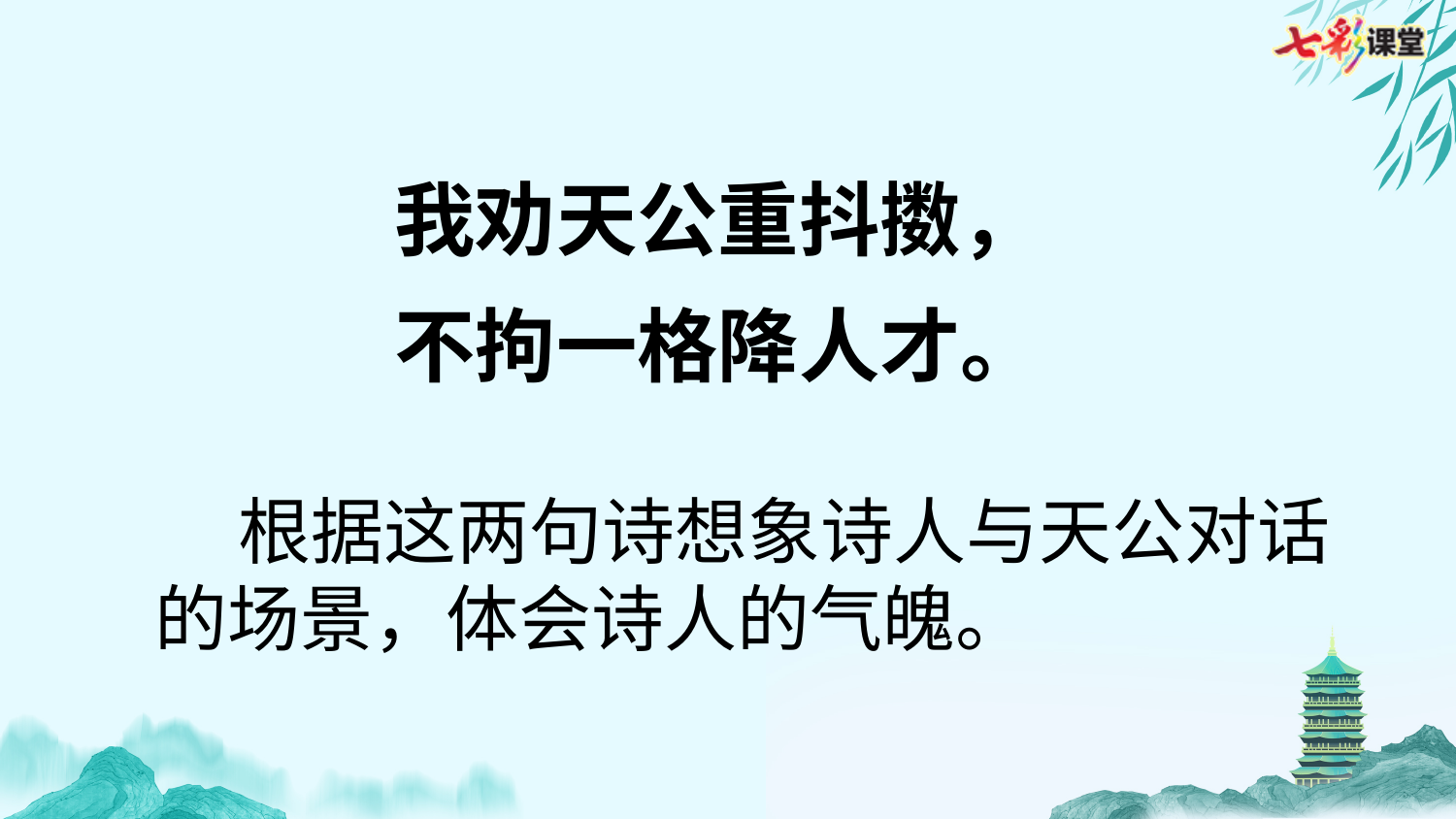

我劝天公重抖擞，
不拘一格降人才。
    根据这两句诗想象诗人与天公对话的场景，体会诗人的气魄。